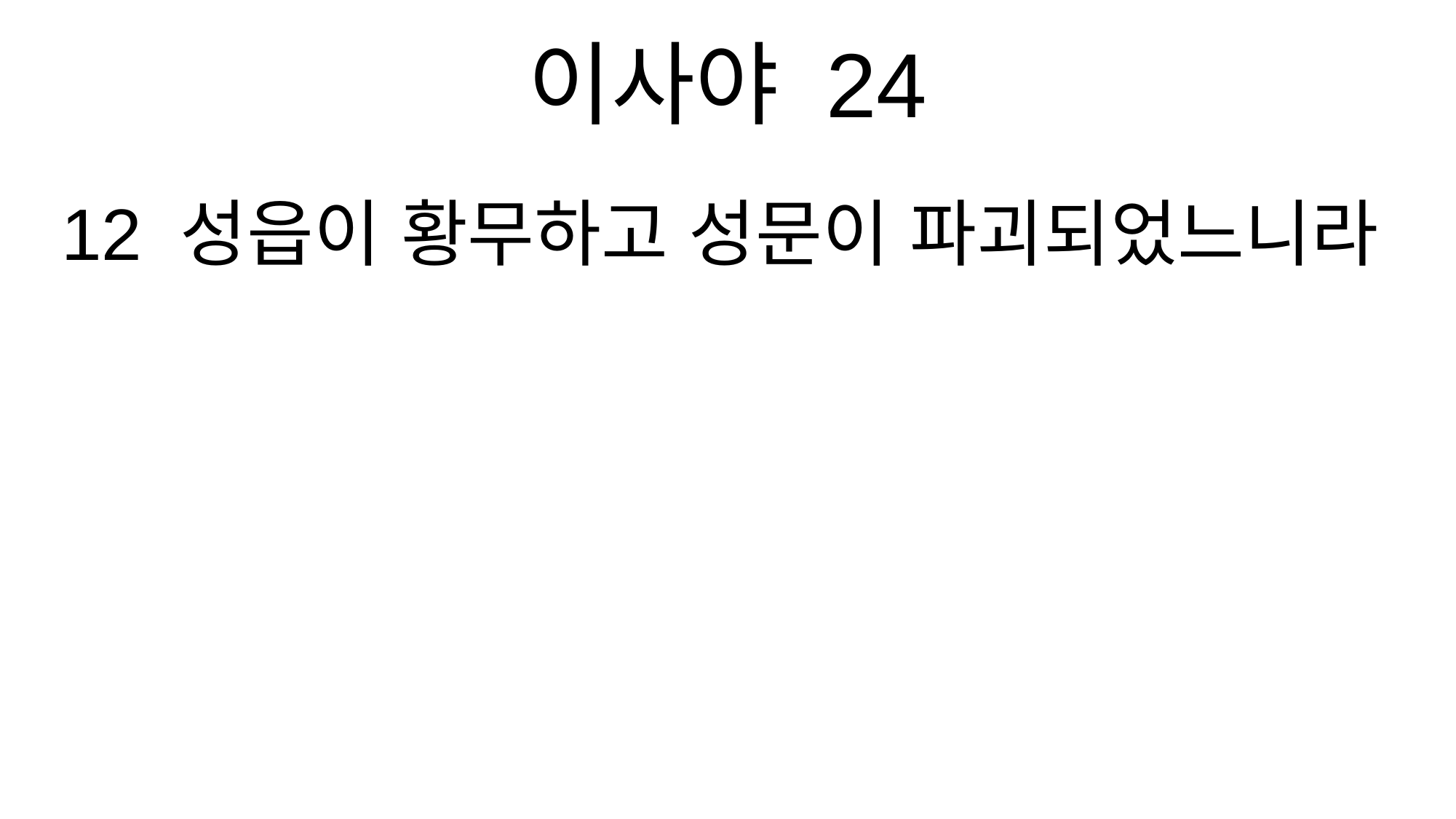

이사야 24
12 성읍이 황무하고 성문이 파괴되었느니라